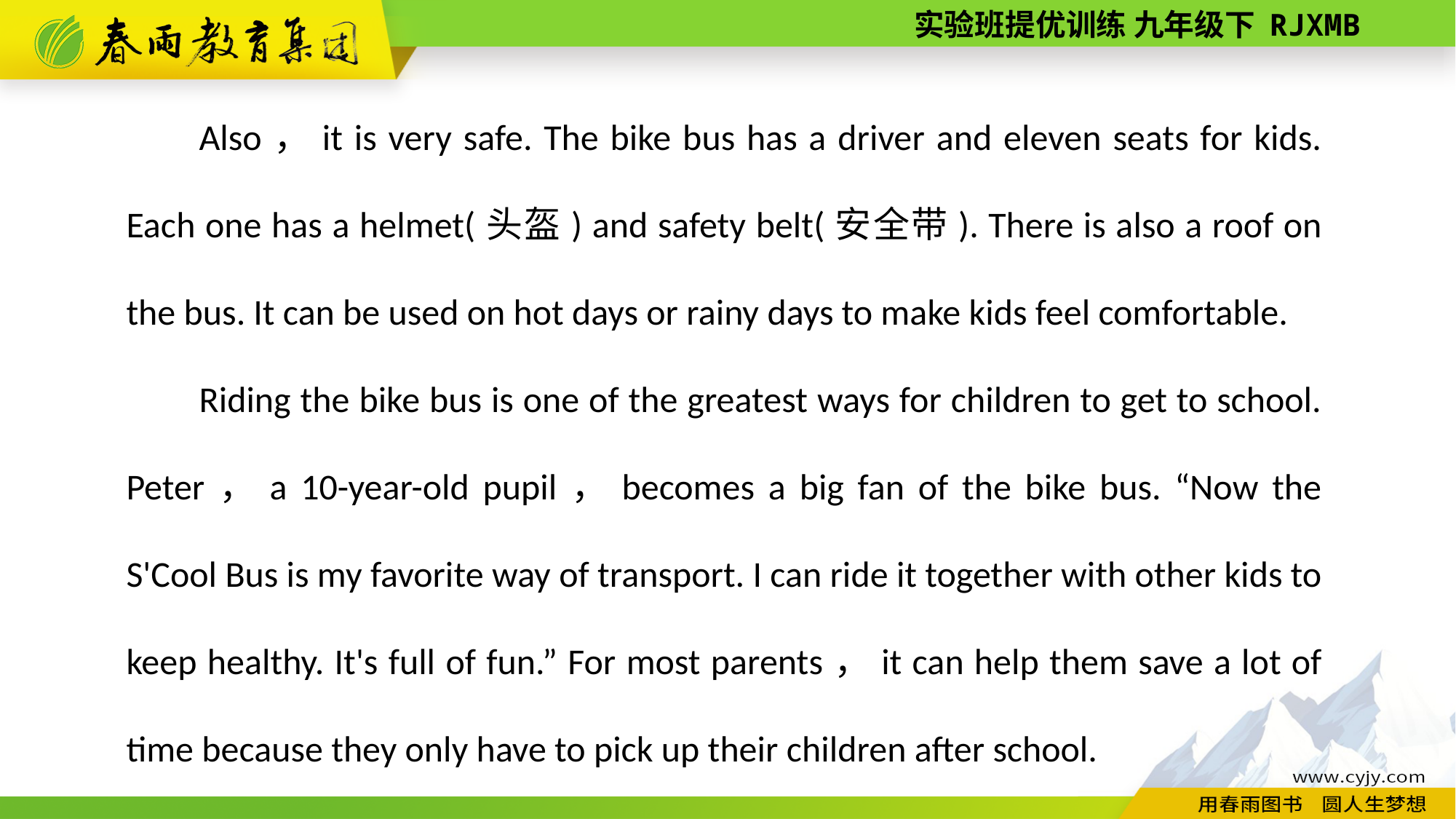

Also，it is very safe. The bike bus has a driver and eleven seats for kids. Each one has a helmet(头盔) and safety belt(安全带). There is also a roof on the bus. It can be used on hot days or rainy days to make kids feel comfortable.
Riding the bike bus is one of the greatest ways for children to get to school. Peter，a 10­-year-­old pupil，becomes a big fan of the bike bus. “Now the S'Cool Bus is my favorite way of transport. I can ride it together with other kids to keep healthy. It's full of fun.” For most parents，it can help them save a lot of time because they only have to pick up their children after school.